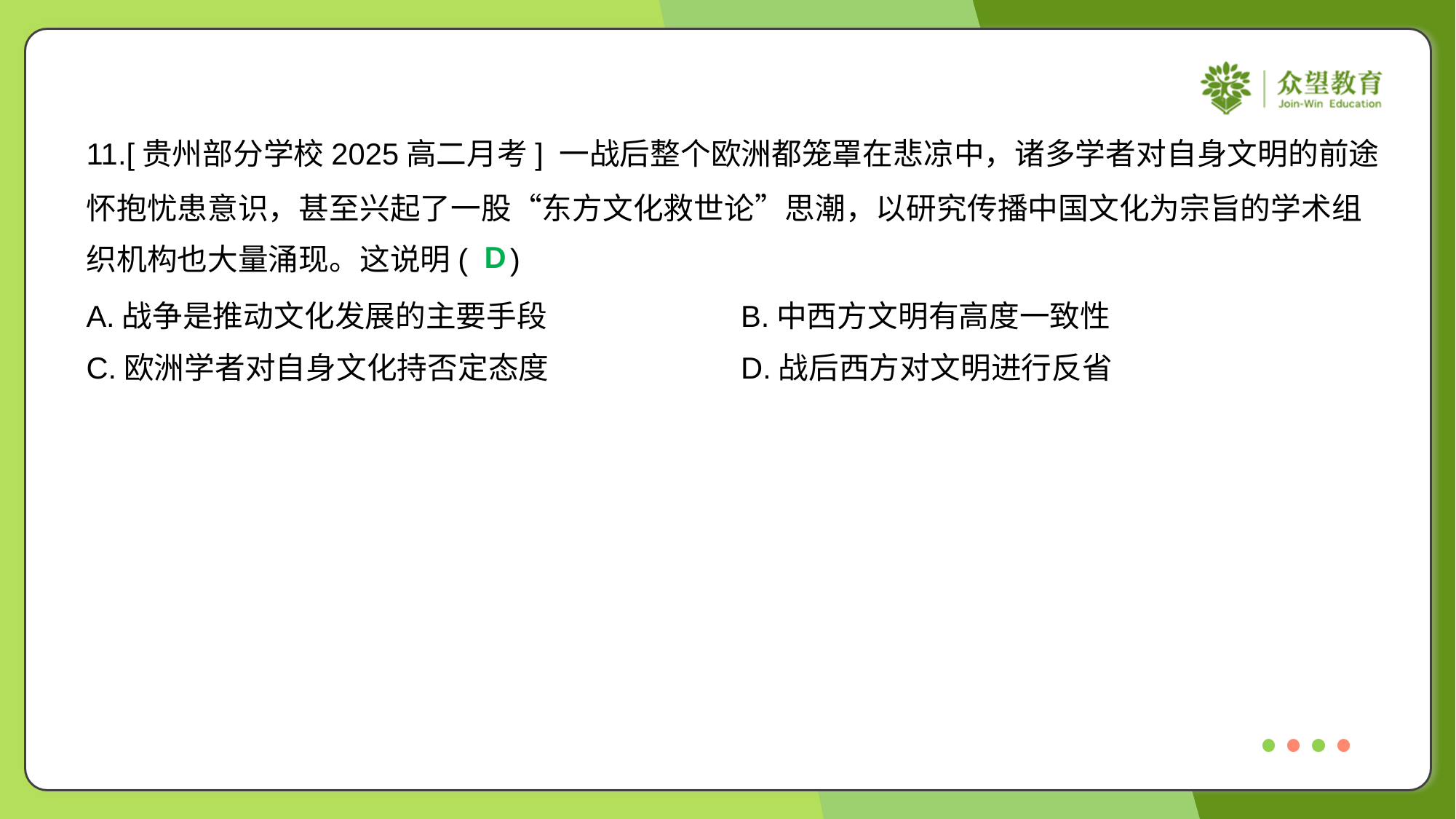

11.[贵州部分学校2025高二月考] 一战后整个欧洲都笼罩在悲凉中，诸多学者对自身文明的前途
怀抱忧患意识，甚至兴起了一股“东方文化救世论”思潮，以研究传播中国文化为宗旨的学术组
织机构也大量涌现。这说明(     )
D
A.战争是推动文化发展的主要手段	B.中西方文明有高度一致性
C.欧洲学者对自身文化持否定态度	D.战后西方对文明进行反省